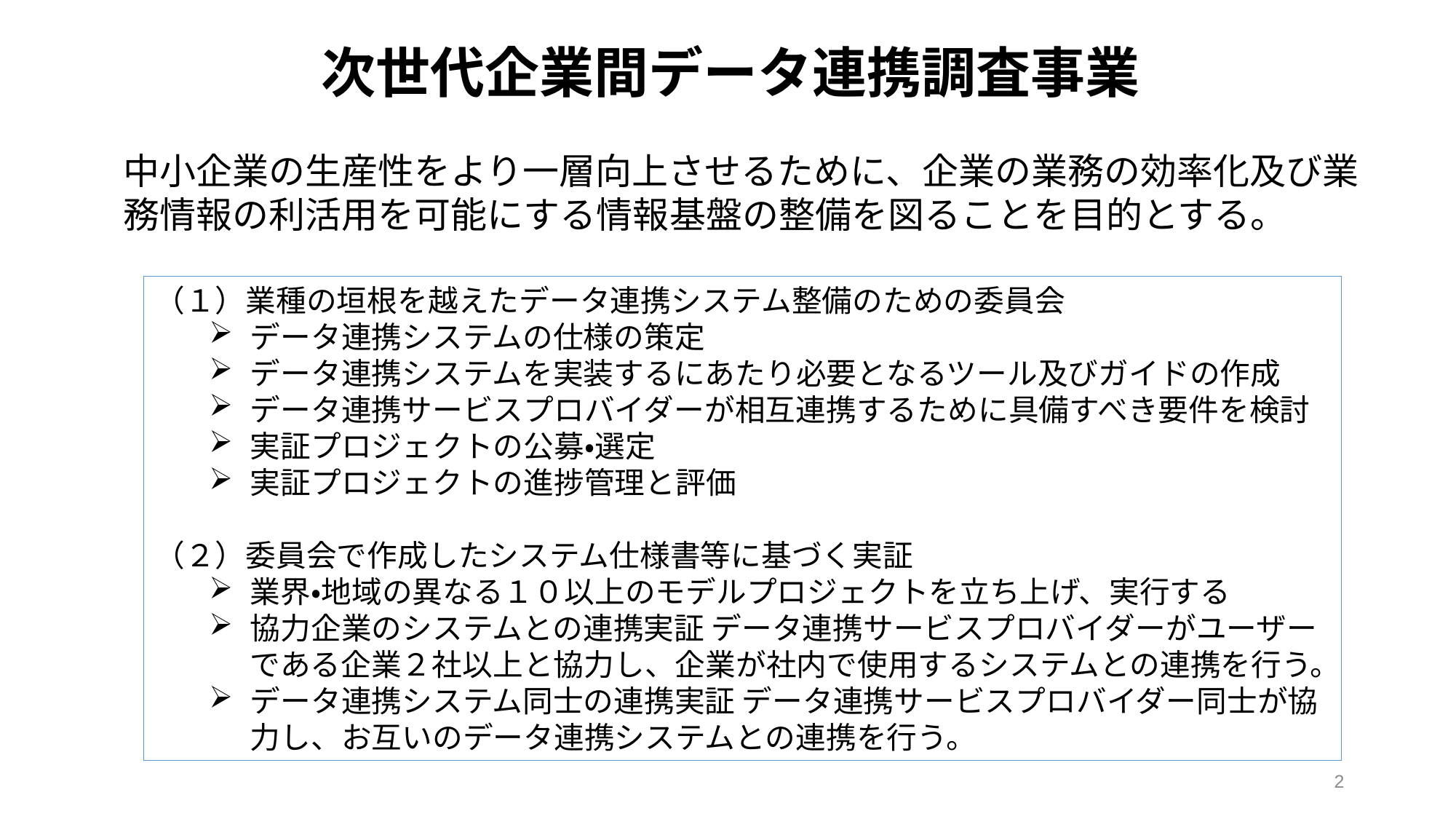

次世代企業間データ連携調査事業
中小企業の生産性をより一層向上させるために、企業の業務の効率化及び業務情報の利活用を可能にする情報基盤の整備を図ることを目的とする。
（１）業種の垣根を越えたデータ連携システム整備のための委員会
データ連携システムの仕様の策定
データ連携システムを実装するにあたり必要となるツール及びガイドの作成
データ連携サービスプロバイダーが相互連携するために具備すべき要件を検討
実証プロジェクトの公募・選定
実証プロジェクトの進捗管理と評価

（２）委員会で作成したシステム仕様書等に基づく実証
業界・地域の異なる１０以上のモデルプロジェクトを立ち上げ、実行する
協力企業のシステムとの連携実証 データ連携サービスプロバイダーがユーザーである企業２社以上と協力し、企業が社内で使用するシステムとの連携を行う。
データ連携システム同士の連携実証 データ連携サービスプロバイダー同士が協力し、お互いのデータ連携システムとの連携を行う。
2